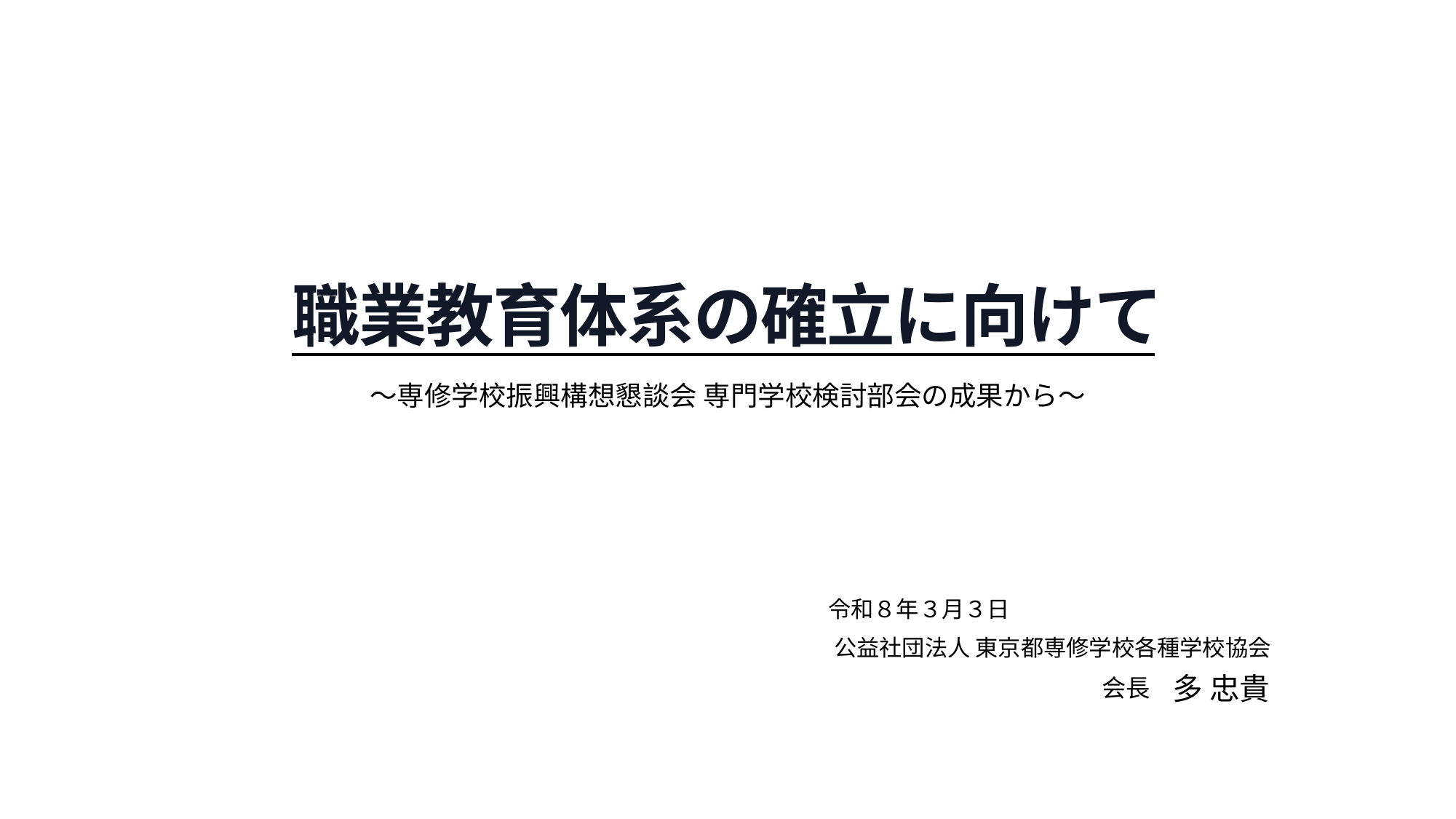

職業教育体系の確立に向けて
～専修学校振興構想懇談会 専門学校検討部会の成果から～
令和８年３月３日
公益社団法人 東京都専修学校各種学校協会
多 忠貴
会長